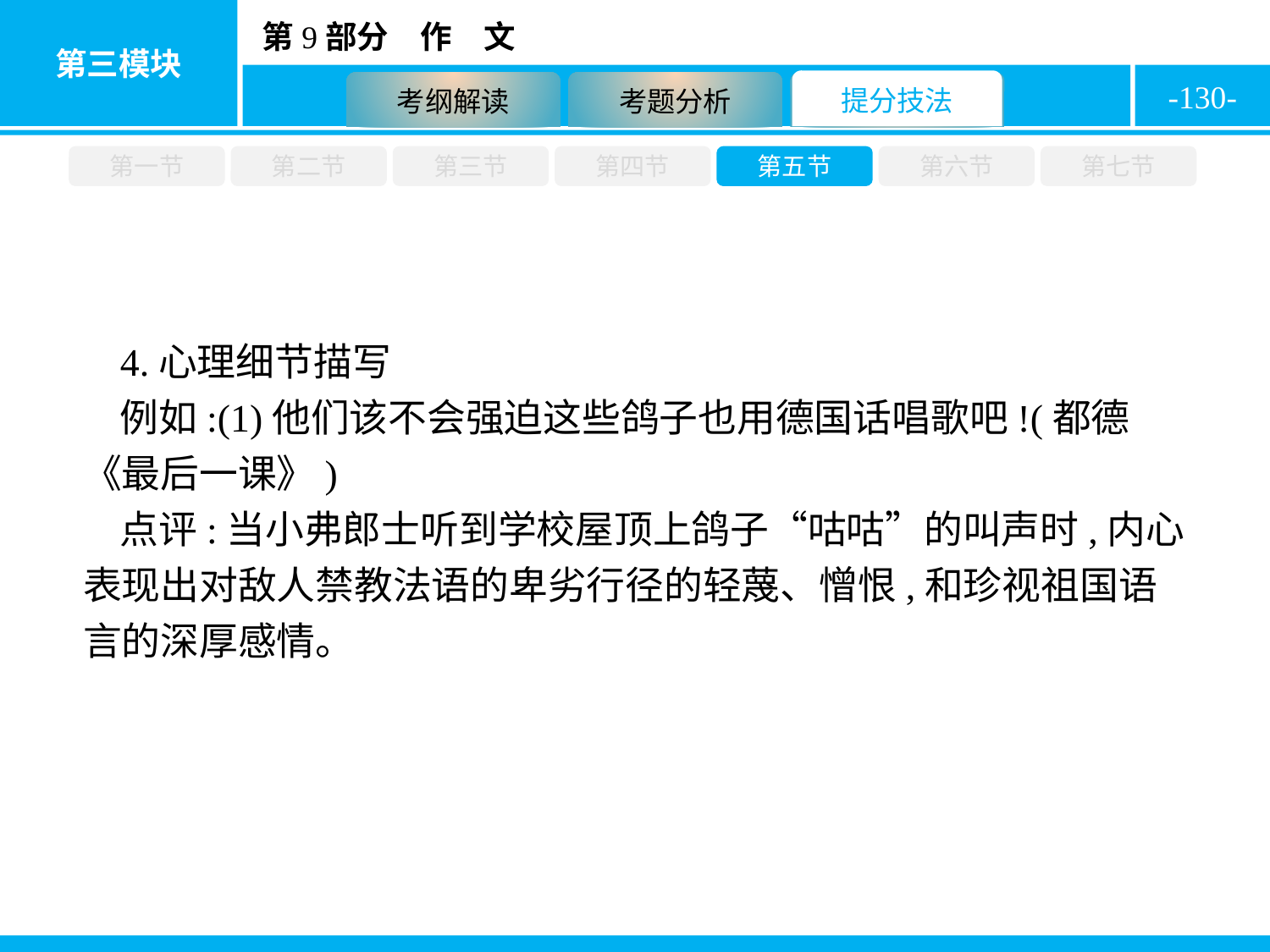

-130-
第一节
第二节
第三节
第四节
第五节
第六节
第七节
4.心理细节描写
例如:(1)他们该不会强迫这些鸽子也用德国话唱歌吧!(都德《最后一课》)
点评:当小弗郎士听到学校屋顶上鸽子“咕咕”的叫声时,内心表现出对敌人禁教法语的卑劣行径的轻蔑、憎恨,和珍视祖国语言的深厚感情。